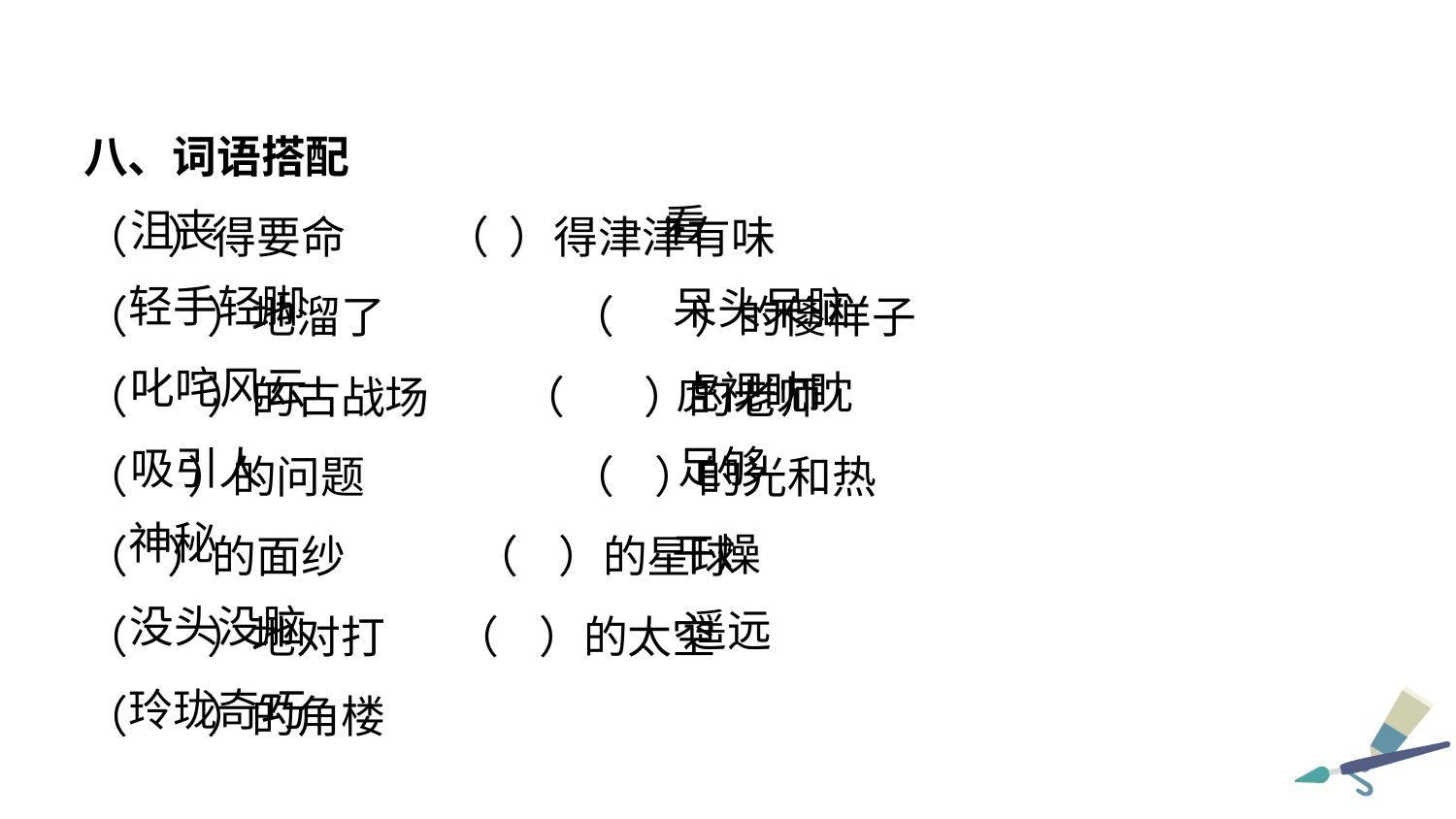

八、词语搭配
（    ）得要命          （  ）得津津有味
（        ）地溜了	     （        ）的傻样子
（        ）的古战场	（        ）的老师
（      ）的问题 	     （    ）的光和热
（    ）的面纱	          （    ）的星球
（        ）地对打       （    ）的太空
（        ）的角楼
看
沮丧
轻手轻脚
呆头呆脑
叱咤风云
虎视眈眈
足够
吸引人
神秘
干燥
没头没脑
遥远
玲珑奇巧